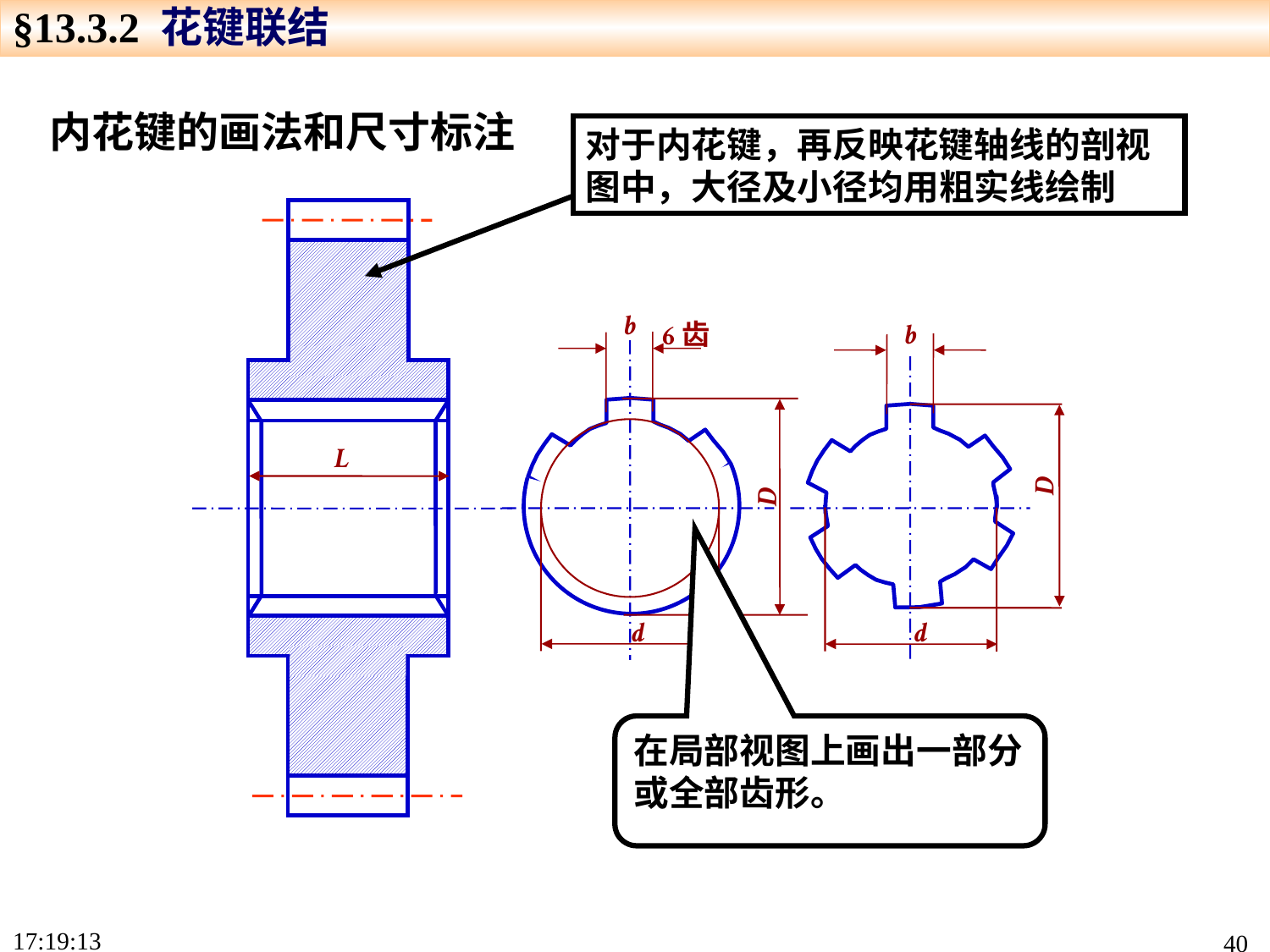

§13.3.2 花键联结
内花键的画法和尺寸标注
对于内花键，再反映花键轴线的剖视图中，大径及小径均用粗实线绘制

L

b
6齿

b

D

D

d

d

在局部视图上画出一部分或全部齿形。
17:19:13
40